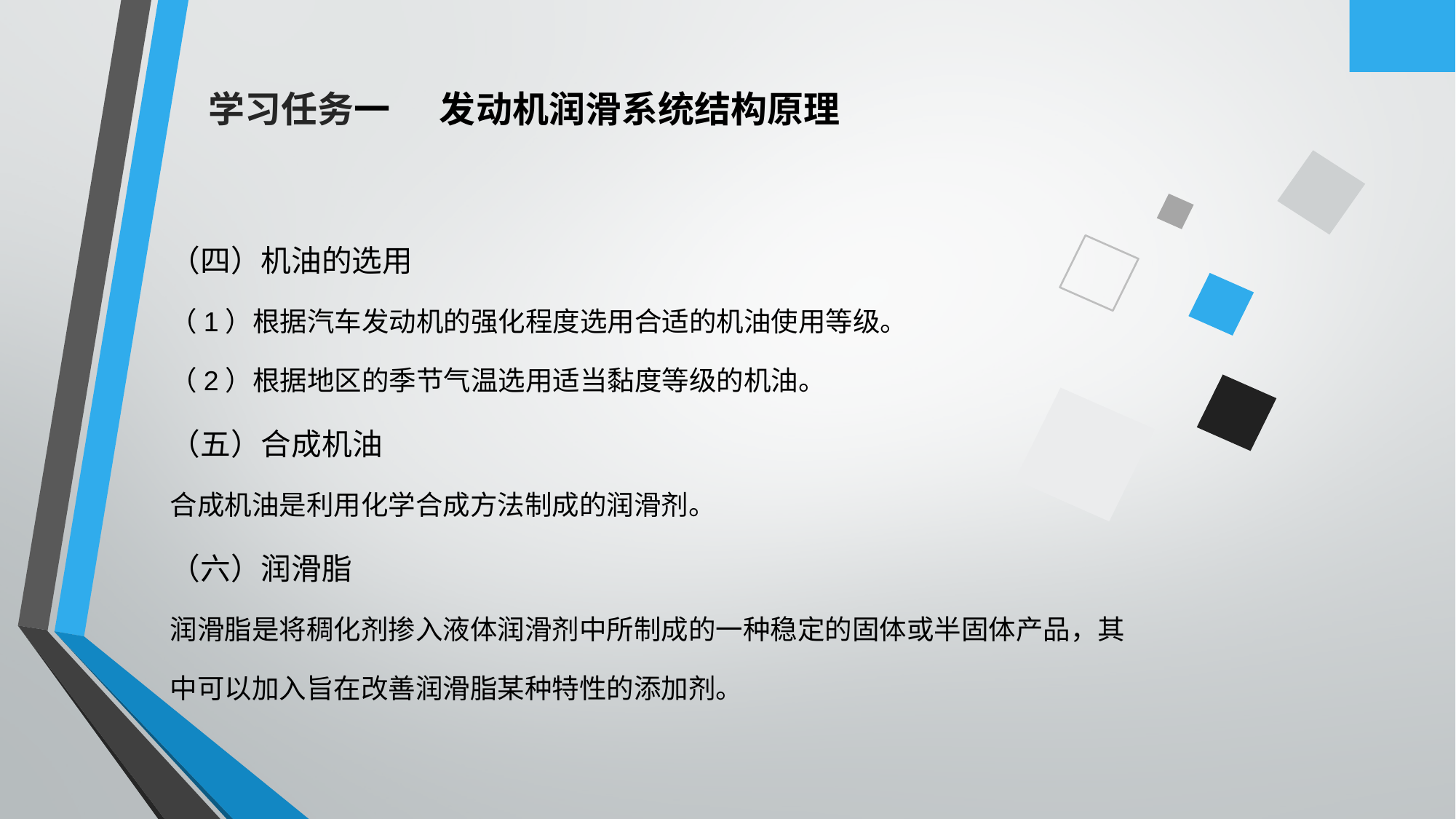

学习任务一      发动机润滑系统结构原理

（四）机油的选用
（1）根据汽车发动机的强化程度选用合适的机油使用等级。
（2）根据地区的季节气温选用适当黏度等级的机油。
（五）合成机油
合成机油是利用化学合成方法制成的润滑剂。
（六）润滑脂
润滑脂是将稠化剂掺入液体润滑剂中所制成的一种稳定的固体或半固体产品，其
中可以加入旨在改善润滑脂某种特性的添加剂。